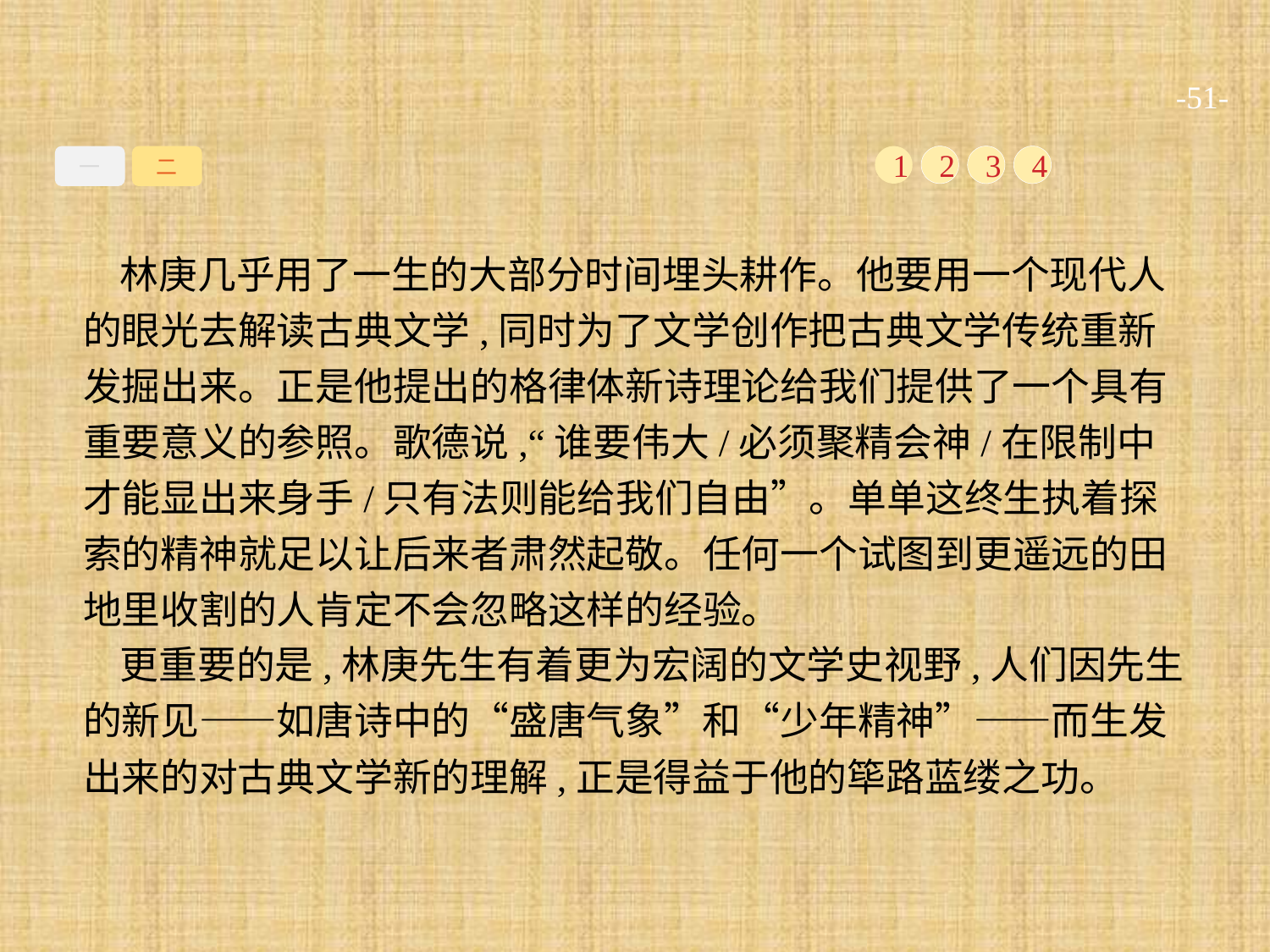

-51-
一
二
1
2
3
4
林庚几乎用了一生的大部分时间埋头耕作。他要用一个现代人的眼光去解读古典文学,同时为了文学创作把古典文学传统重新发掘出来。正是他提出的格律体新诗理论给我们提供了一个具有重要意义的参照。歌德说,“谁要伟大/必须聚精会神/在限制中才能显出来身手/只有法则能给我们自由”。单单这终生执着探索的精神就足以让后来者肃然起敬。任何一个试图到更遥远的田地里收割的人肯定不会忽略这样的经验。
更重要的是,林庚先生有着更为宏阔的文学史视野,人们因先生的新见——如唐诗中的“盛唐气象”和“少年精神”——而生发出来的对古典文学新的理解,正是得益于他的筚路蓝缕之功。